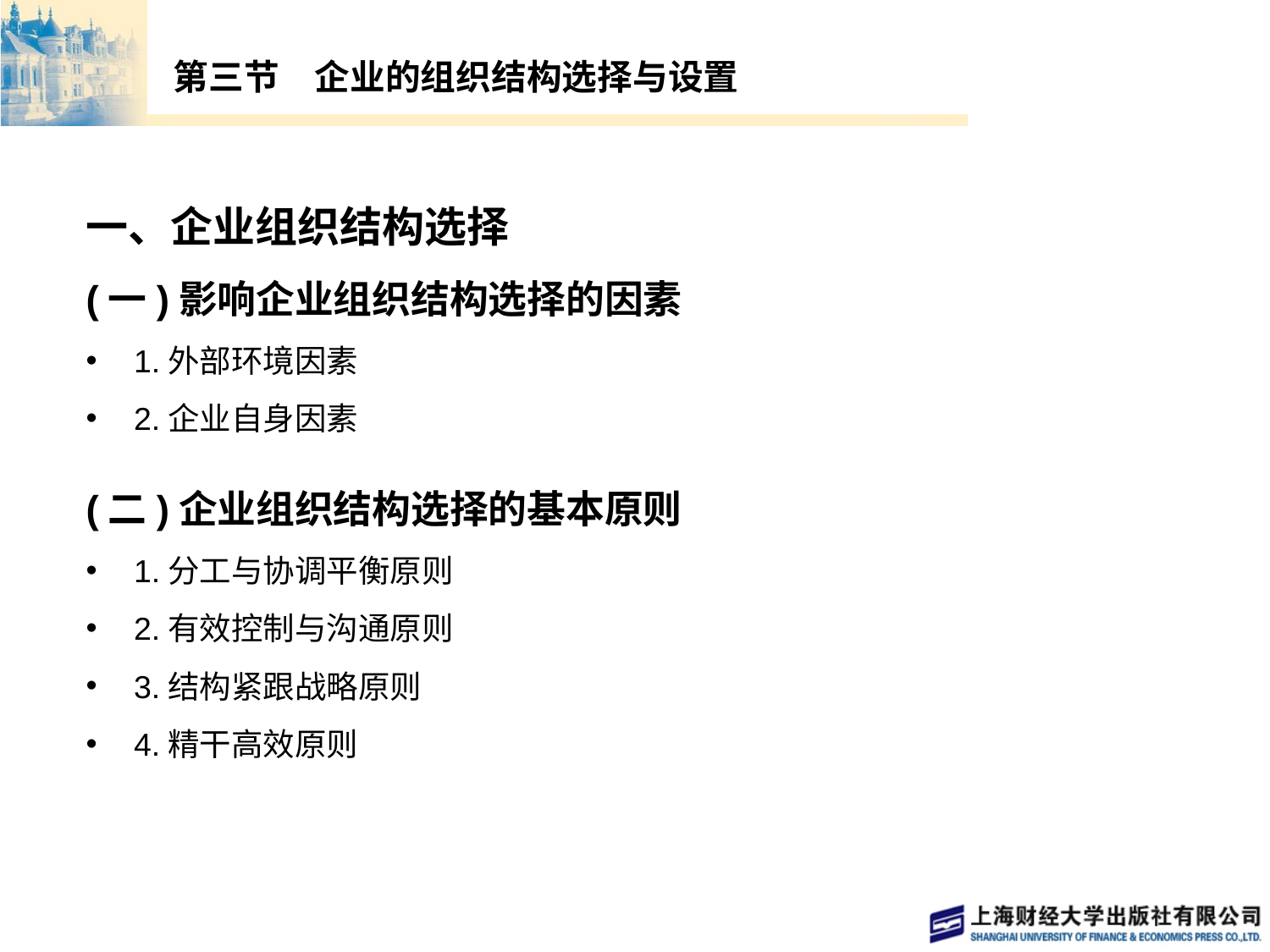

# 第三节　企业的组织结构选择与设置
一、企业组织结构选择
(一)影响企业组织结构选择的因素
1.外部环境因素
2.企业自身因素
(二)企业组织结构选择的基本原则
1.分工与协调平衡原则
2.有效控制与沟通原则
3.结构紧跟战略原则
4.精干高效原则